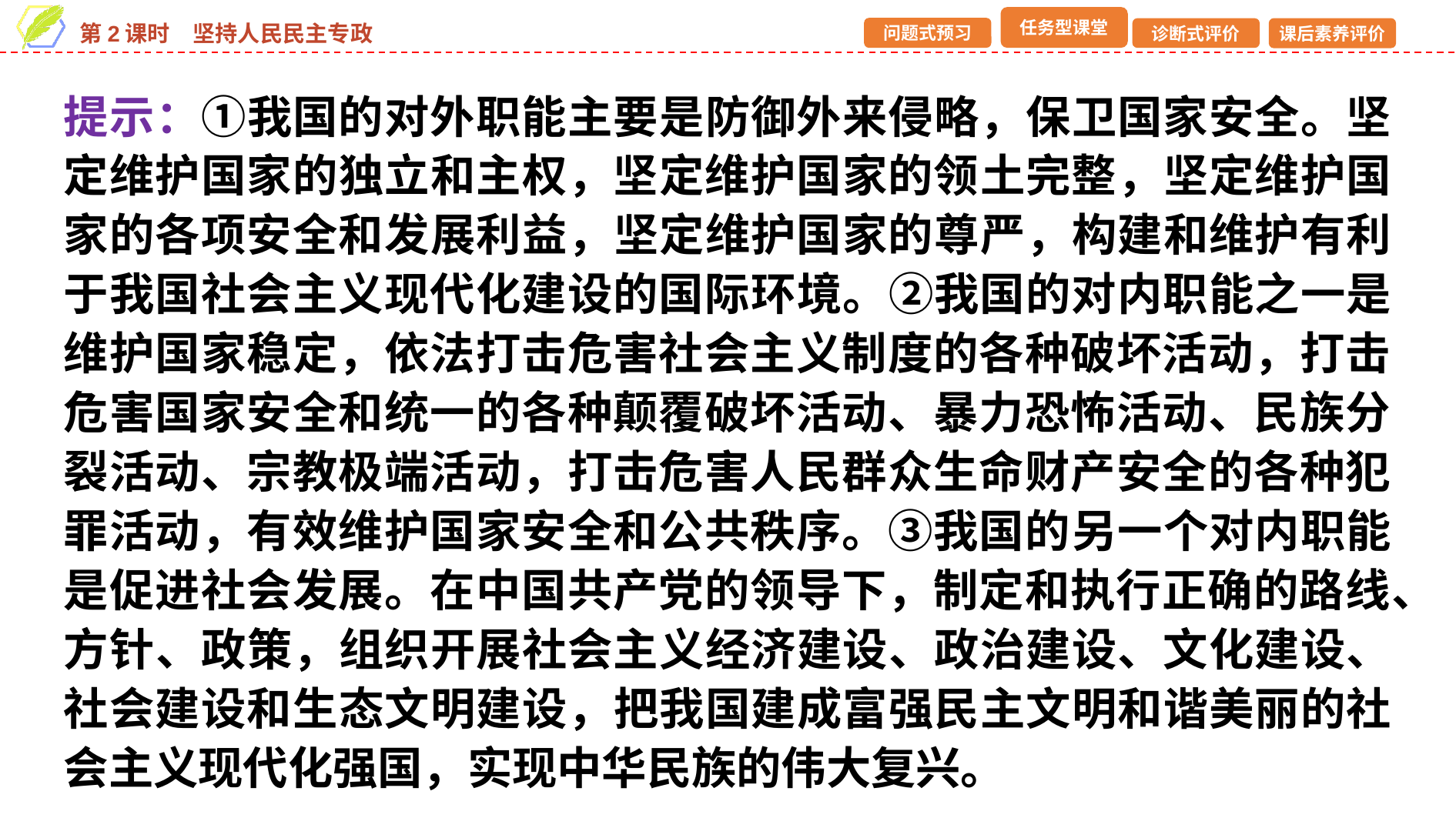

提示：①我国的对外职能主要是防御外来侵略，保卫国家安全。坚定维护国家的独立和主权，坚定维护国家的领土完整，坚定维护国家的各项安全和发展利益，坚定维护国家的尊严，构建和维护有利于我国社会主义现代化建设的国际环境。②我国的对内职能之一是维护国家稳定，依法打击危害社会主义制度的各种破坏活动，打击危害国家安全和统一的各种颠覆破坏活动、暴力恐怖活动、民族分裂活动、宗教极端活动，打击危害人民群众生命财产安全的各种犯罪活动，有效维护国家安全和公共秩序。③我国的另一个对内职能是促进社会发展。在中国共产党的领导下，制定和执行正确的路线、方针、政策，组织开展社会主义经济建设、政治建设、文化建设、社会建设和生态文明建设，把我国建成富强民主文明和谐美丽的社会主义现代化强国，实现中华民族的伟大复兴。